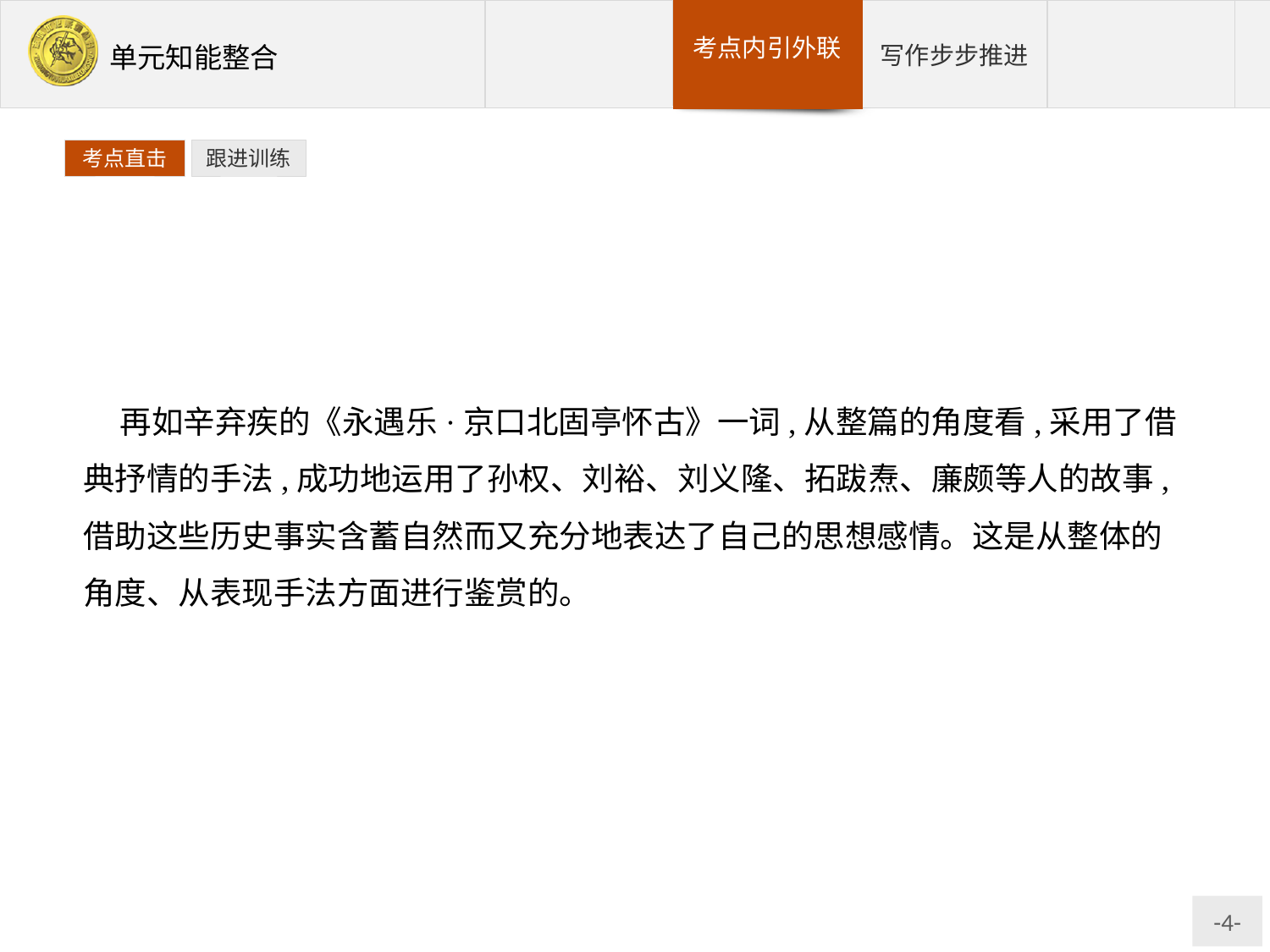

考点直击
跟进训练
再如辛弃疾的《永遇乐·京口北固亭怀古》一词,从整篇的角度看,采用了借典抒情的手法,成功地运用了孙权、刘裕、刘义隆、拓跋焘、廉颇等人的故事,借助这些历史事实含蓄自然而又充分地表达了自己的思想感情。这是从整体的角度、从表现手法方面进行鉴赏的。